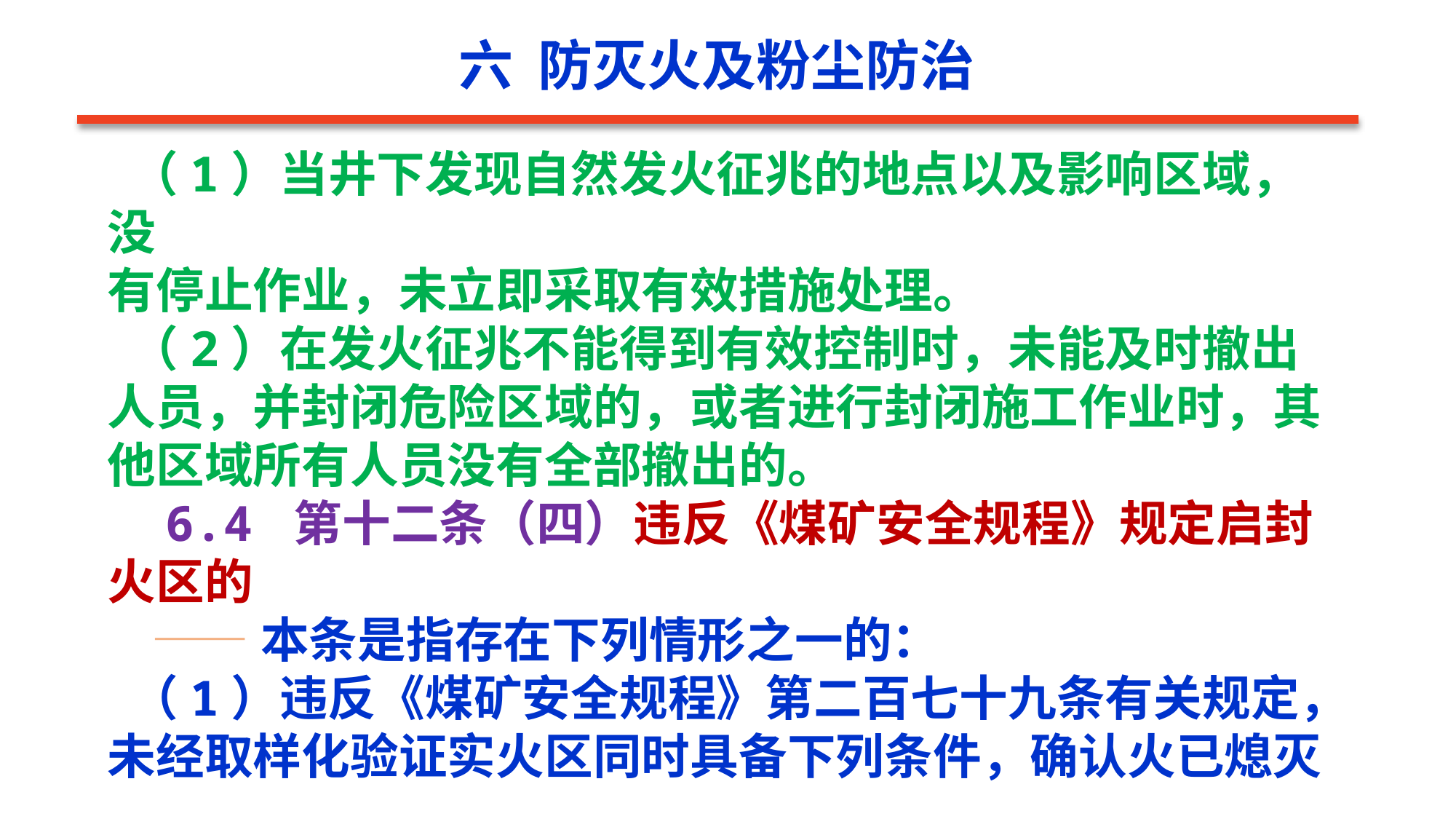

六  防灭火及粉尘防治
 （1）当井下发现自然发火征兆的地点以及影响区域，没
有停止作业，未立即采取有效措施处理。
 （2）在发火征兆不能得到有效控制时，未能及时撤出人员，并封闭危险区域的，或者进行封闭施工作业时，其他区域所有人员没有全部撤出的。
  6.4 第十二条（四）违反《煤矿安全规程》规定启封火区的
    ——本条是指存在下列情形之一的：
 （1）违反《煤矿安全规程》第二百七十九条有关规定，未经取样化验证实火区同时具备下列条件，确认火已熄灭